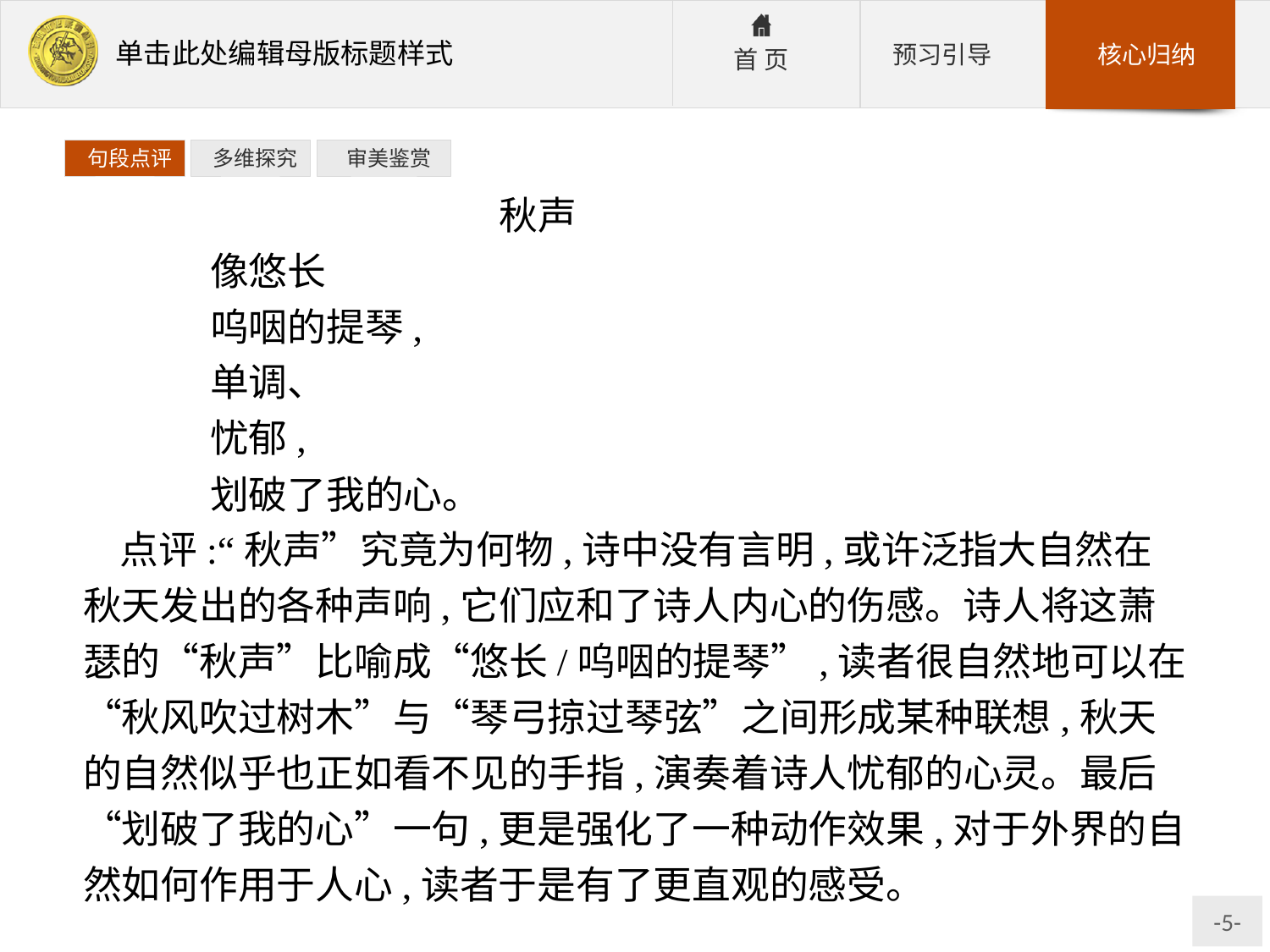

句段点评
 多维探究
 审美鉴赏
秋声
	像悠长
	呜咽的提琴,
	单调、
	忧郁,
	划破了我的心。
点评:“秋声”究竟为何物,诗中没有言明,或许泛指大自然在秋天发出的各种声响,它们应和了诗人内心的伤感。诗人将这萧瑟的“秋声”比喻成“悠长/呜咽的提琴”,读者很自然地可以在“秋风吹过树木”与“琴弓掠过琴弦”之间形成某种联想,秋天的自然似乎也正如看不见的手指,演奏着诗人忧郁的心灵。最后“划破了我的心”一句,更是强化了一种动作效果,对于外界的自然如何作用于人心,读者于是有了更直观的感受。